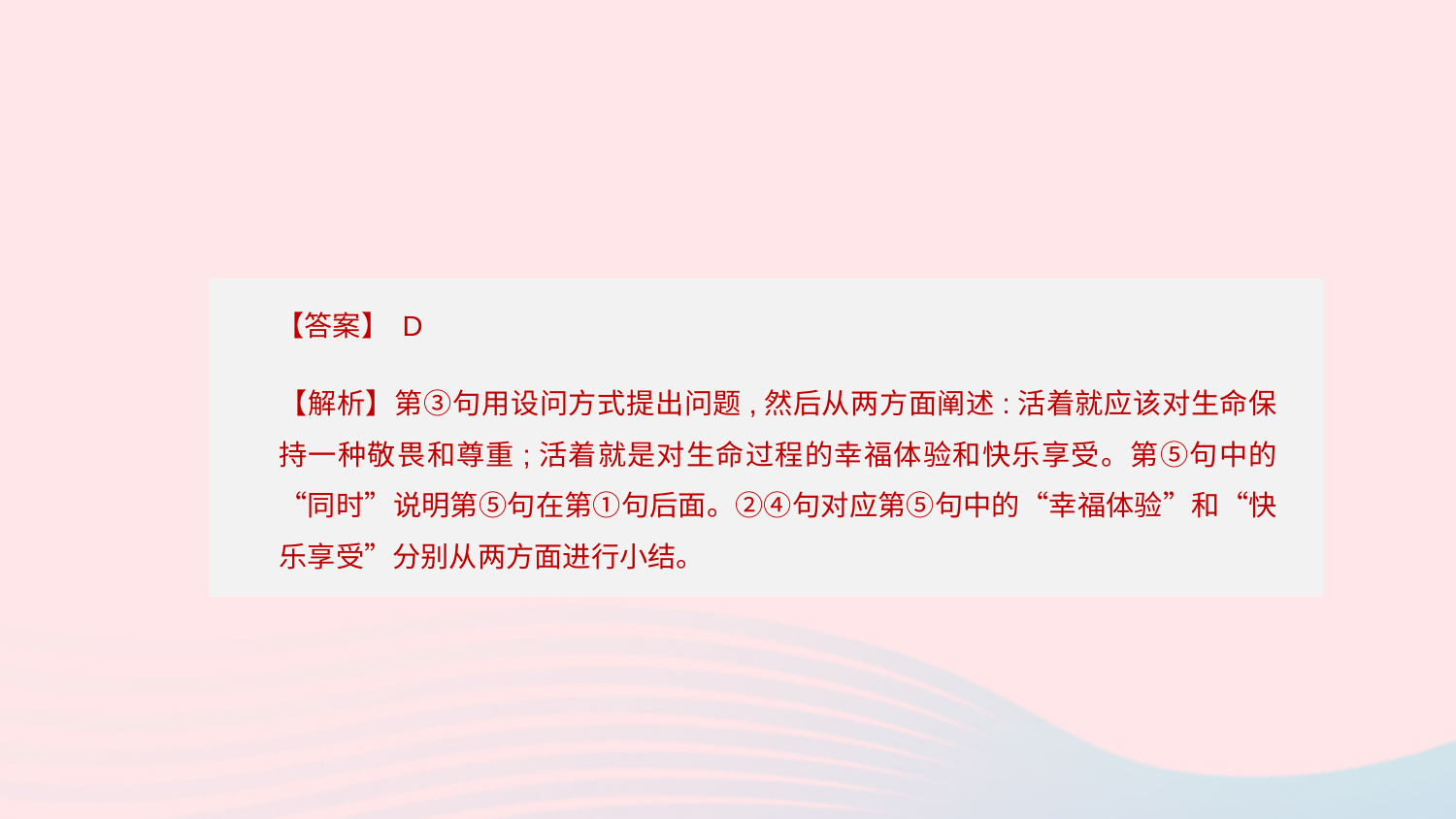

【答案】 D
【解析】第③句用设问方式提出问题,然后从两方面阐述:活着就应该对生命保持一种敬畏和尊重;活着就是对生命过程的幸福体验和快乐享受。第⑤句中的“同时”说明第⑤句在第①句后面。②④句对应第⑤句中的“幸福体验”和“快乐享受”分别从两方面进行小结。